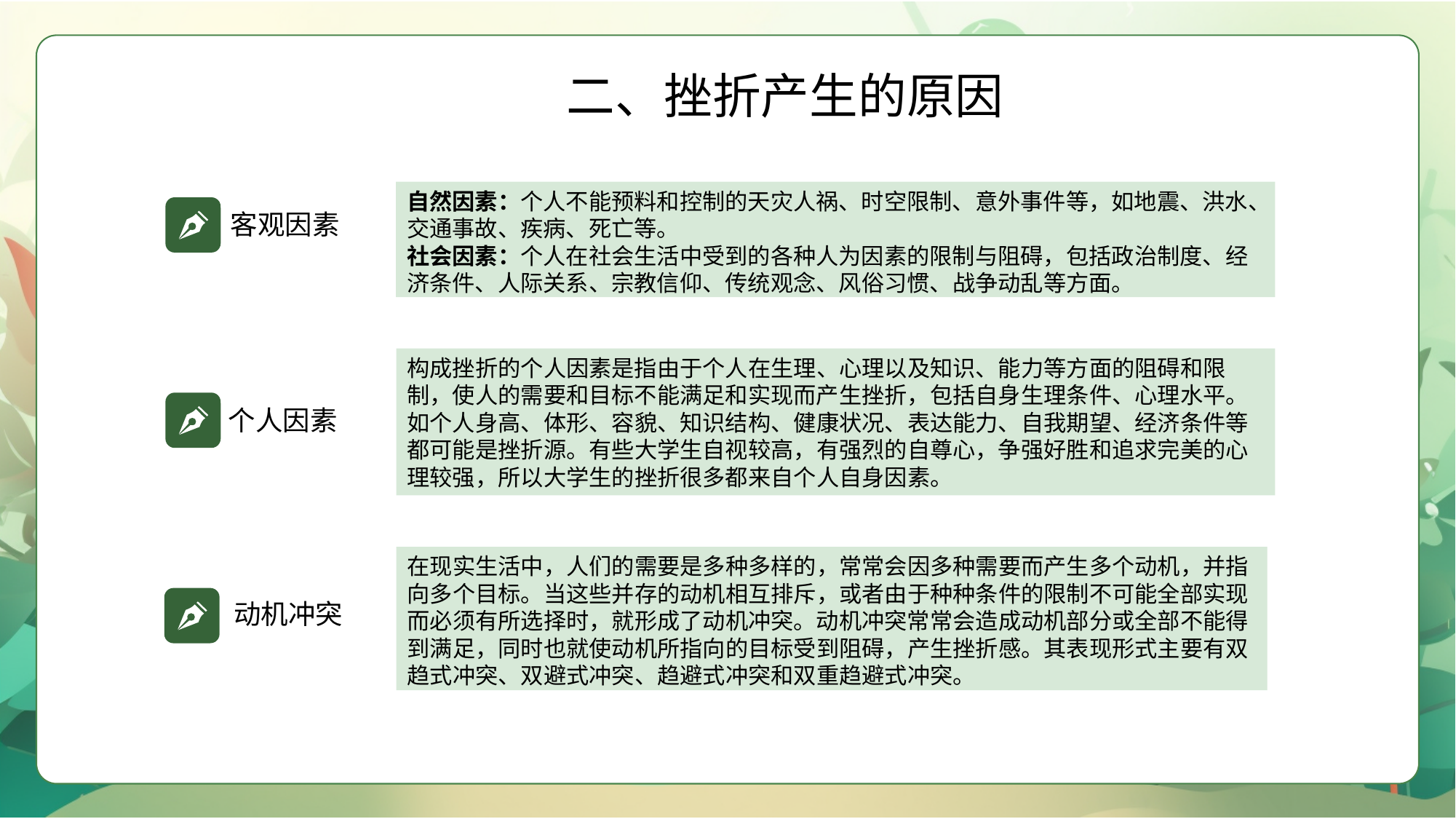

二、挫折产生的原因
自然因素：个人不能预料和控制的天灾人祸、时空限制、意外事件等，如地震、洪水、交通事故、疾病、死亡等。
社会因素：个人在社会生活中受到的各种人为因素的限制与阻碍，包括政治制度、经济条件、人际关系、宗教信仰、传统观念、风俗习惯、战争动乱等方面。

客观因素
构成挫折的个人因素是指由于个人在生理、心理以及知识、能力等方面的阻碍和限
制，使人的需要和目标不能满足和实现而产生挫折，包括自身生理条件、心理水平。如个人身高、体形、容貌、知识结构、健康状况、表达能力、自我期望、经济条件等都可能是挫折源。有些大学生自视较高，有强烈的自尊心，争强好胜和追求完美的心理较强，所以大学生的挫折很多都来自个人自身因素。

个人因素
在现实生活中，人们的需要是多种多样的，常常会因多种需要而产生多个动机，并指向多个目标。当这些并存的动机相互排斥，或者由于种种条件的限制不可能全部实现而必须有所选择时，就形成了动机冲突。动机冲突常常会造成动机部分或全部不能得到满足，同时也就使动机所指向的目标受到阻碍，产生挫折感。其表现形式主要有双趋式冲突、双避式冲突、趋避式冲突和双重趋避式冲突。

动机冲突